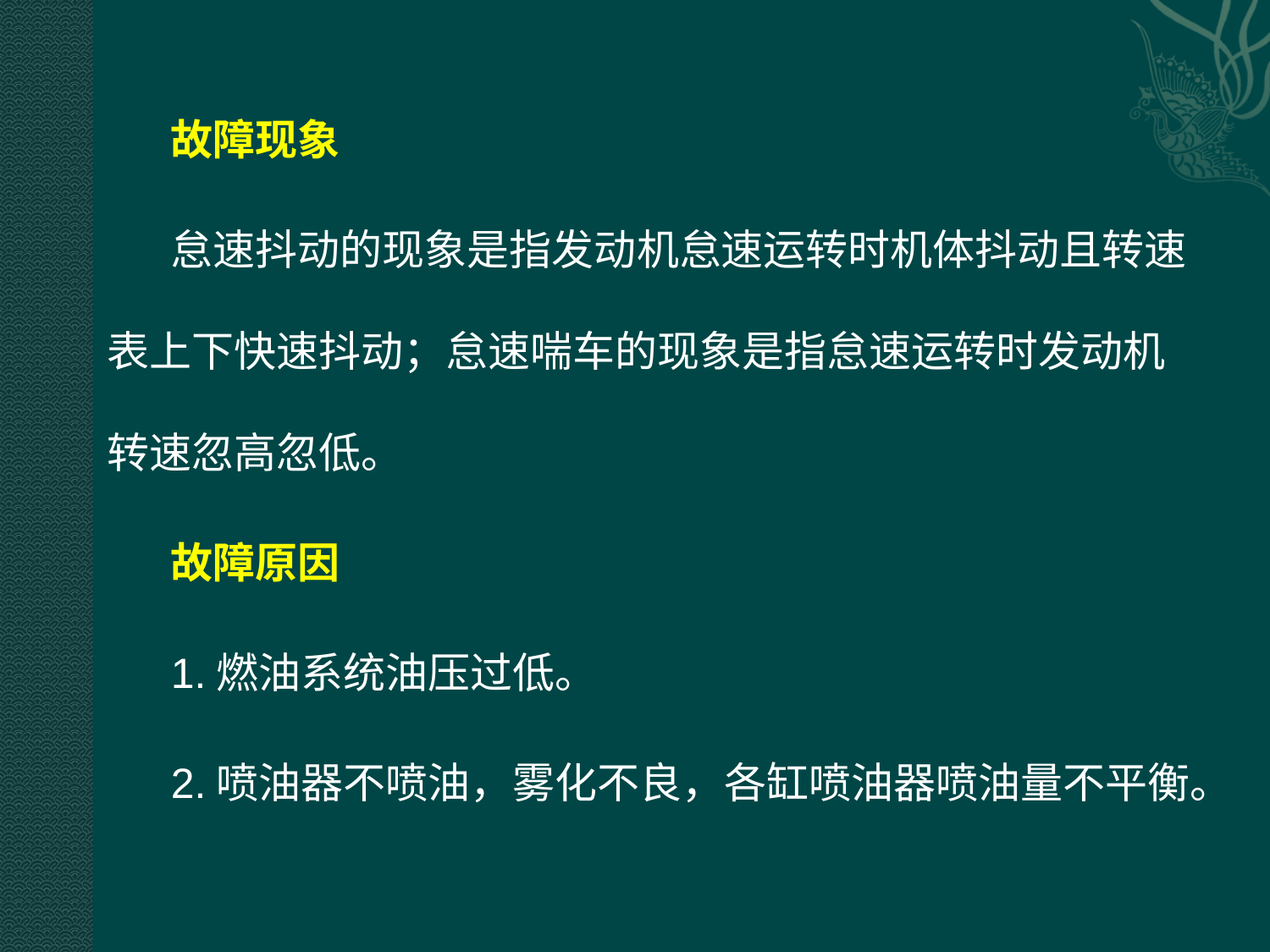

故障现象
怠速抖动的现象是指发动机怠速运转时机体抖动且转速表上下快速抖动；怠速喘车的现象是指怠速运转时发动机转速忽高忽低。
故障原因
1.燃油系统油压过低。
2.喷油器不喷油，雾化不良，各缸喷油器喷油量不平衡。